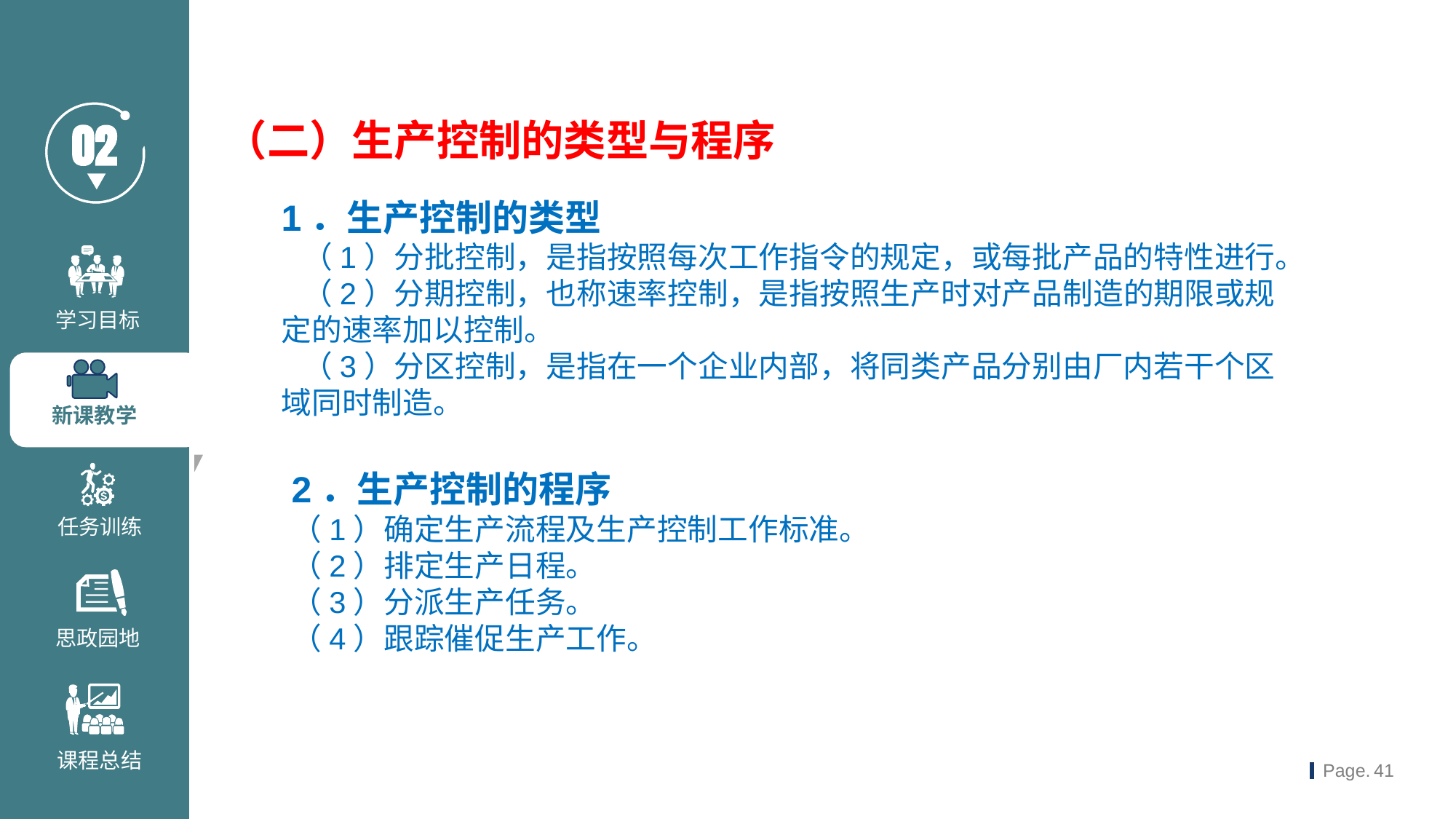

（二）生产控制的类型与程序
1．生产控制的类型
  （1）分批控制，是指按照每次工作指令的规定，或每批产品的特性进行。
  （2）分期控制，也称速率控制，是指按照生产时对产品制造的期限或规定的速率加以控制。
  （3）分区控制，是指在一个企业内部，将同类产品分别由厂内若干个区域同时制造。
2．生产控制的程序
（1）确定生产流程及生产控制工作标准。
（2）排定生产日程。
（3）分派生产任务。
（4）跟踪催促生产工作。